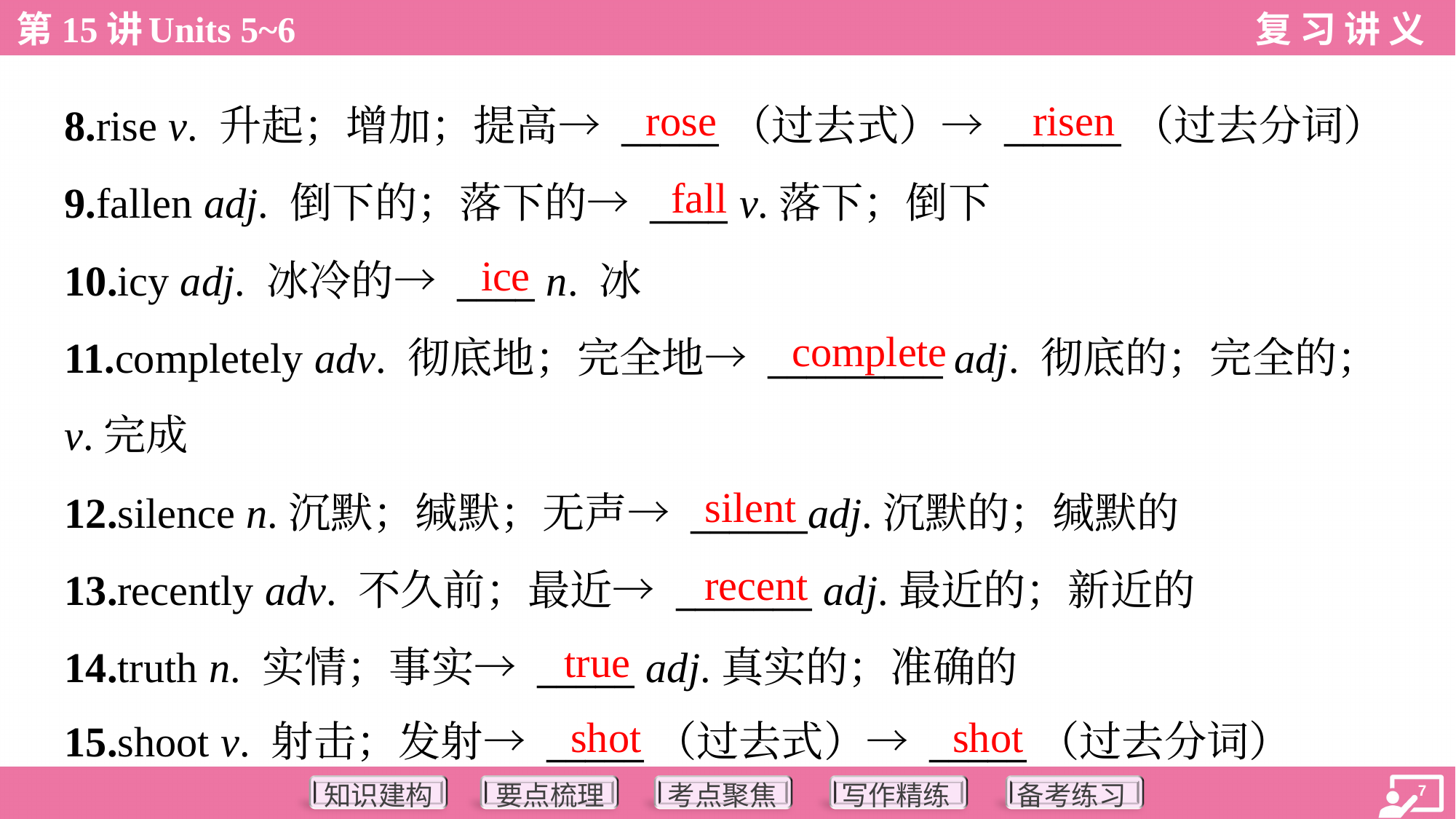

rose
risen
8.rise v. 升起；增加；提高→ _____（过去式）→ ______（过去分词）
9.fallen adj. 倒下的；落下的→ ____ v.落下；倒下
10.icy adj. 冰冷的→ ____ n. 冰
11.completely adv. 彻底地；完全地→ _________ adj. 彻底的；完全的；
v.完成
12.silence n.沉默；缄默；无声→ ______adj.沉默的；缄默的
13.recently adv. 不久前；最近→ _______ adj.最近的；新近的
14.truth n. 实情；事实→ _____ adj.真实的；准确的
15.shoot v. 射击；发射→ _____（过去式）→ _____（过去分词）
fall
ice
complete
silent
recent
true
shot
shot